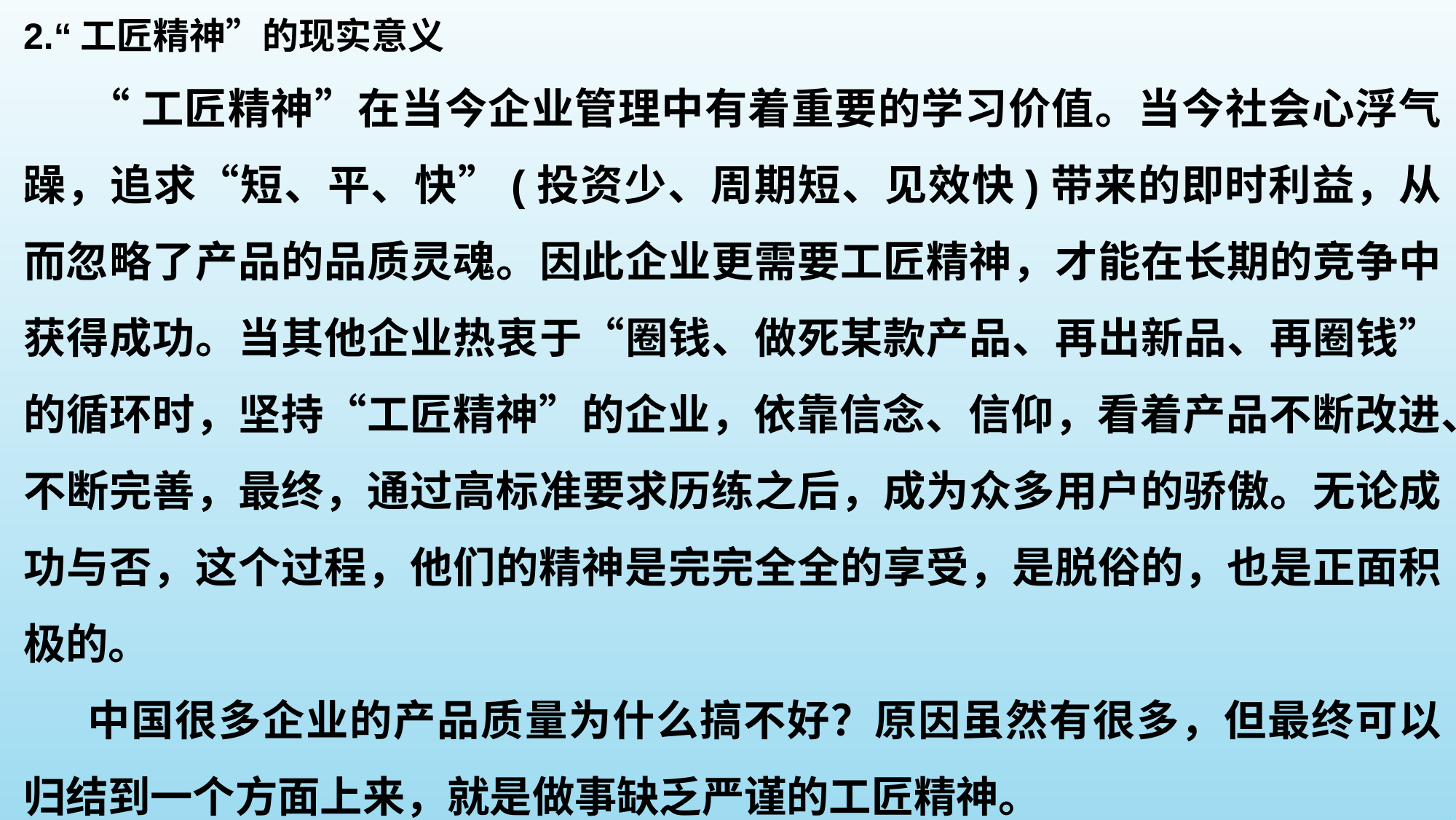

2.“工匠精神”的现实意义
“工匠精神”在当今企业管理中有着重要的学习价值。当今社会心浮气躁，追求“短、平、快”(投资少、周期短、见效快)带来的即时利益，从而忽略了产品的品质灵魂。因此企业更需要工匠精神，才能在长期的竞争中获得成功。当其他企业热衷于“圈钱、做死某款产品、再出新品、再圈钱”的循环时，坚持“工匠精神”的企业，依靠信念、信仰，看着产品不断改进、不断完善，最终，通过高标准要求历练之后，成为众多用户的骄傲。无论成功与否，这个过程，他们的精神是完完全全的享受，是脱俗的，也是正面积极的。
中国很多企业的产品质量为什么搞不好？原因虽然有很多，但最终可以归结到一个方面上来，就是做事缺乏严谨的工匠精神。